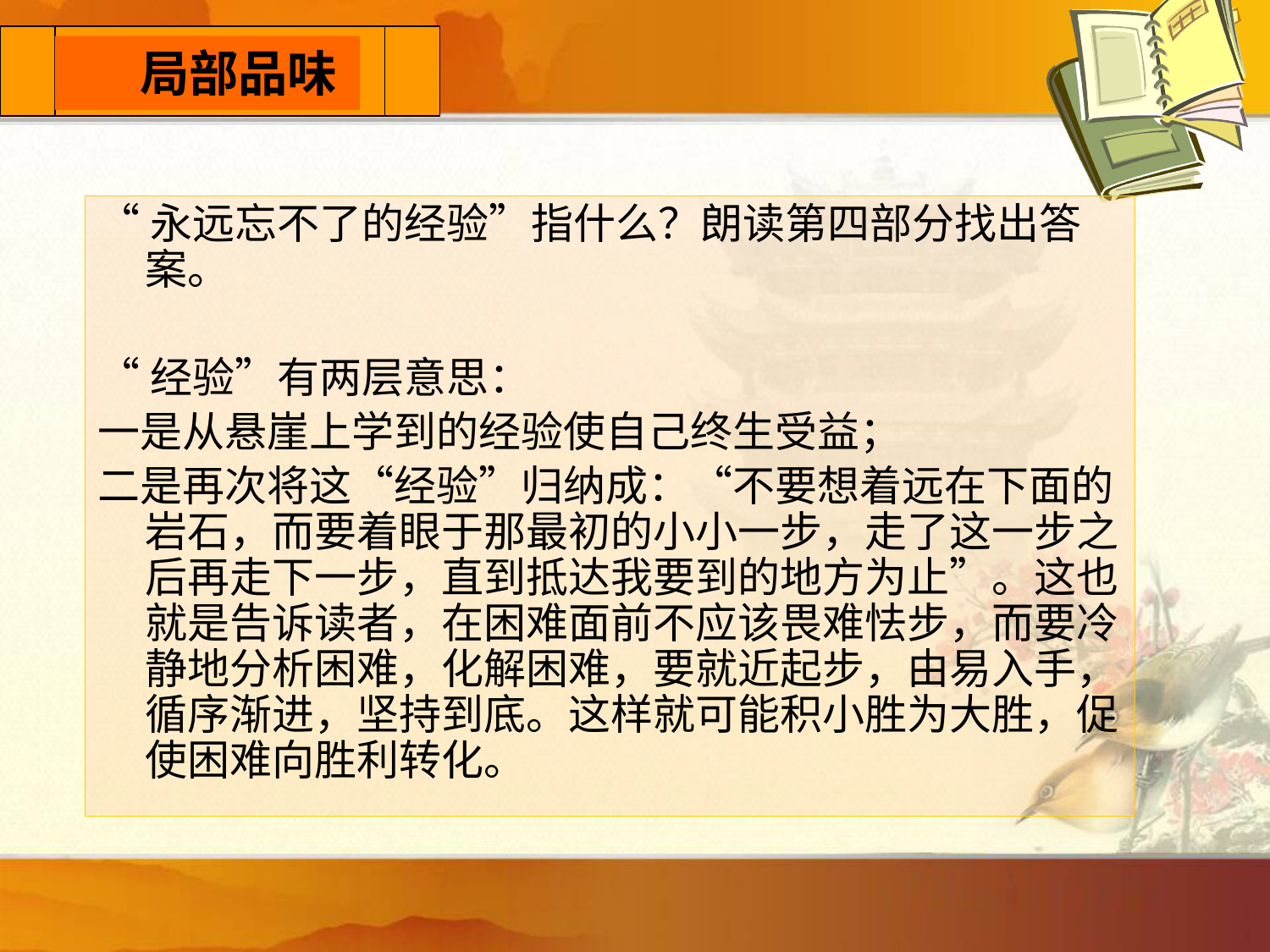

预习检查
 　小故事
 　局部品味
“永远忘不了的经验”指什么？朗读第四部分找出答案。

“经验”有两层意思：
一是从悬崖上学到的经验使自己终生受益；
二是再次将这“经验”归纳成：“不要想着远在下面的岩石，而要着眼于那最初的小小一步，走了这一步之后再走下一步，直到抵达我要到的地方为止”。这也就是告诉读者，在困难面前不应该畏难怯步，而要冷静地分析困难，化解困难，要就近起步，由易入手，循序渐进，坚持到底。这样就可能积小胜为大胜，促使困难向胜利转化。